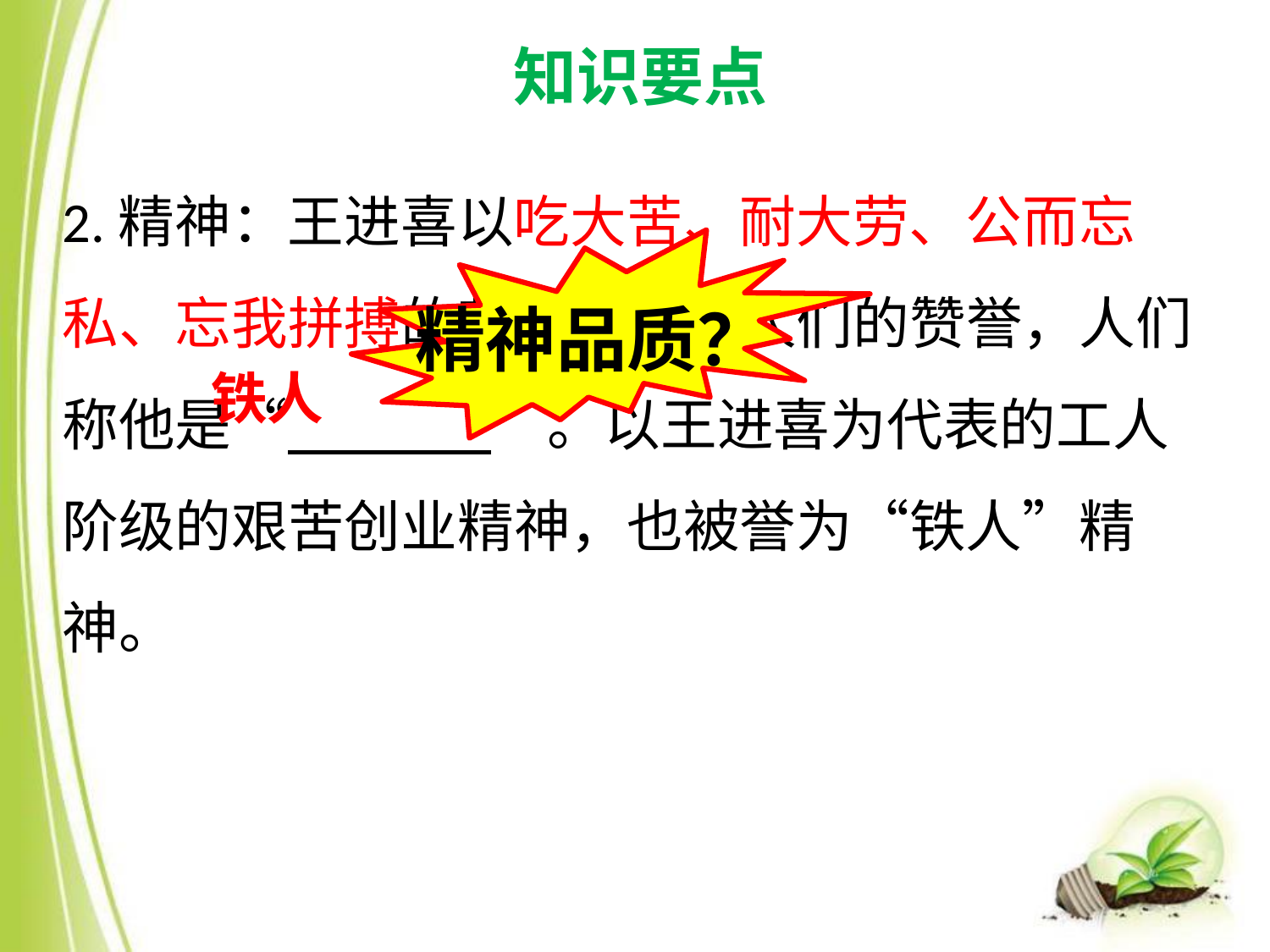

知识要点
2.精神：王进喜以吃大苦、耐大劳、公而忘私、忘我拼搏的劳动赢得了人们的赞誉，人们称他是“                ”。以王进喜为代表的工人阶级的艰苦创业精神，也被誉为“铁人”精神。
精神品质？
铁人